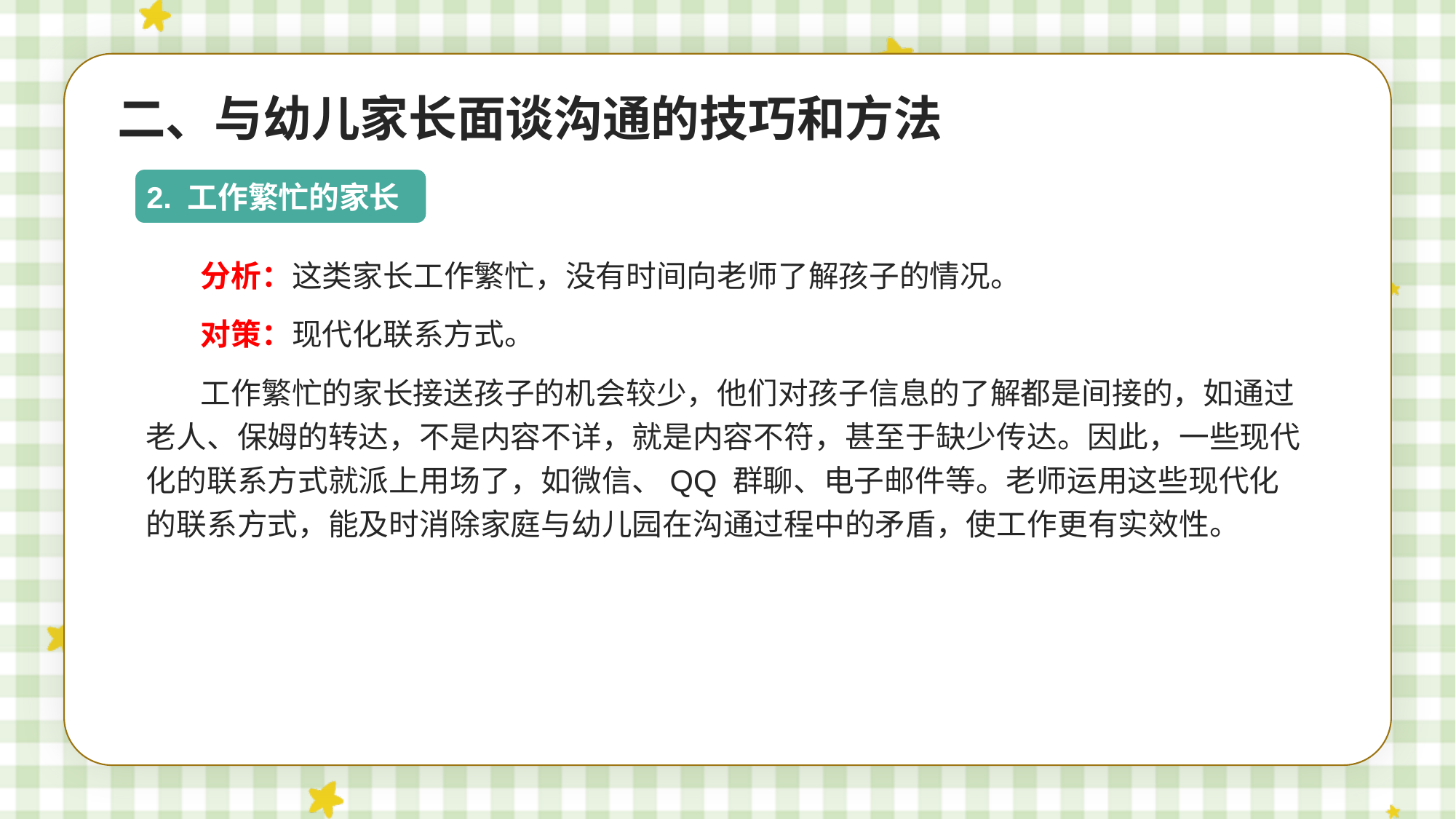

二、与幼儿家长面谈沟通的技巧和方法
 2. 工作繁忙的家长
分析：这类家长工作繁忙，没有时间向老师了解孩子的情况。
对策：现代化联系方式。
工作繁忙的家长接送孩子的机会较少，他们对孩子信息的了解都是间接的，如通过老人、保姆的转达，不是内容不详，就是内容不符，甚至于缺少传达。因此，一些现代化的联系方式就派上用场了，如微信、QQ 群聊、电子邮件等。老师运用这些现代化的联系方式，能及时消除家庭与幼儿园在沟通过程中的矛盾，使工作更有实效性。